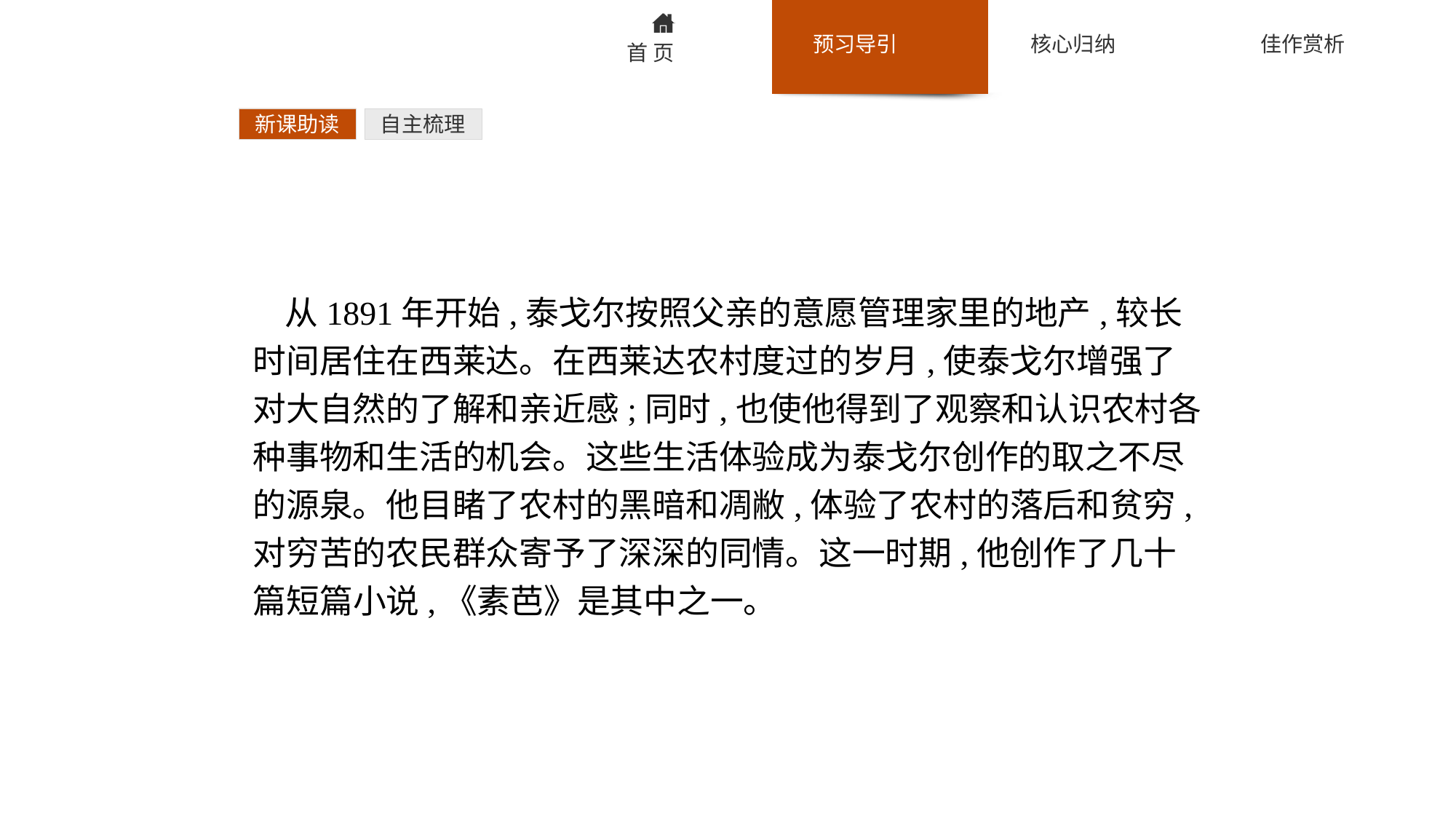

新课助读
自主梳理
从1891年开始,泰戈尔按照父亲的意愿管理家里的地产,较长时间居住在西莱达。在西莱达农村度过的岁月,使泰戈尔增强了对大自然的了解和亲近感;同时,也使他得到了观察和认识农村各种事物和生活的机会。这些生活体验成为泰戈尔创作的取之不尽的源泉。他目睹了农村的黑暗和凋敝,体验了农村的落后和贫穷,对穷苦的农民群众寄予了深深的同情。这一时期,他创作了几十篇短篇小说,《素芭》是其中之一。